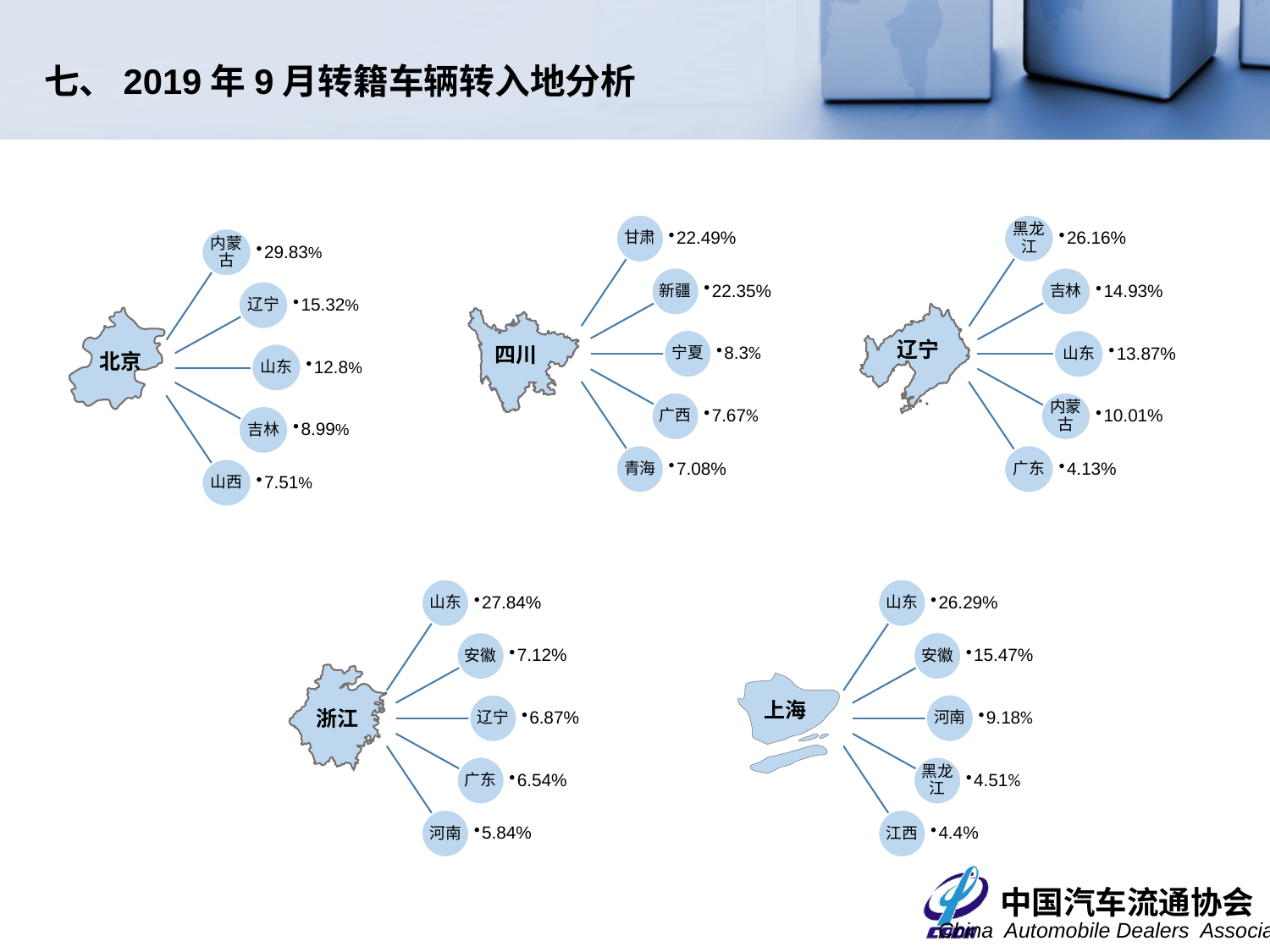

七、2019年9月转籍车辆转入地分析
甘肃
22.49%
新疆
22.35%
宁夏
8.3%
广西
7.67%
青海
7.08%

黑龙江
26.16%
吉林
14.93%

山东
13.87%

内蒙古
10.01%

广东
4.13%

辽宁
内蒙古
29.83%
辽宁
15.32%

山东
12.8%

吉林
8.99%

山西
7.51%

北京
四川
山东
27.84%
安徽
7.12%
辽宁
6.87%
广东
6.54%
河南
5.84%

浙江
山东
26.29%
安徽
15.47%
河南
9.18%
黑龙江
4.51%
江西
4.4%

上海